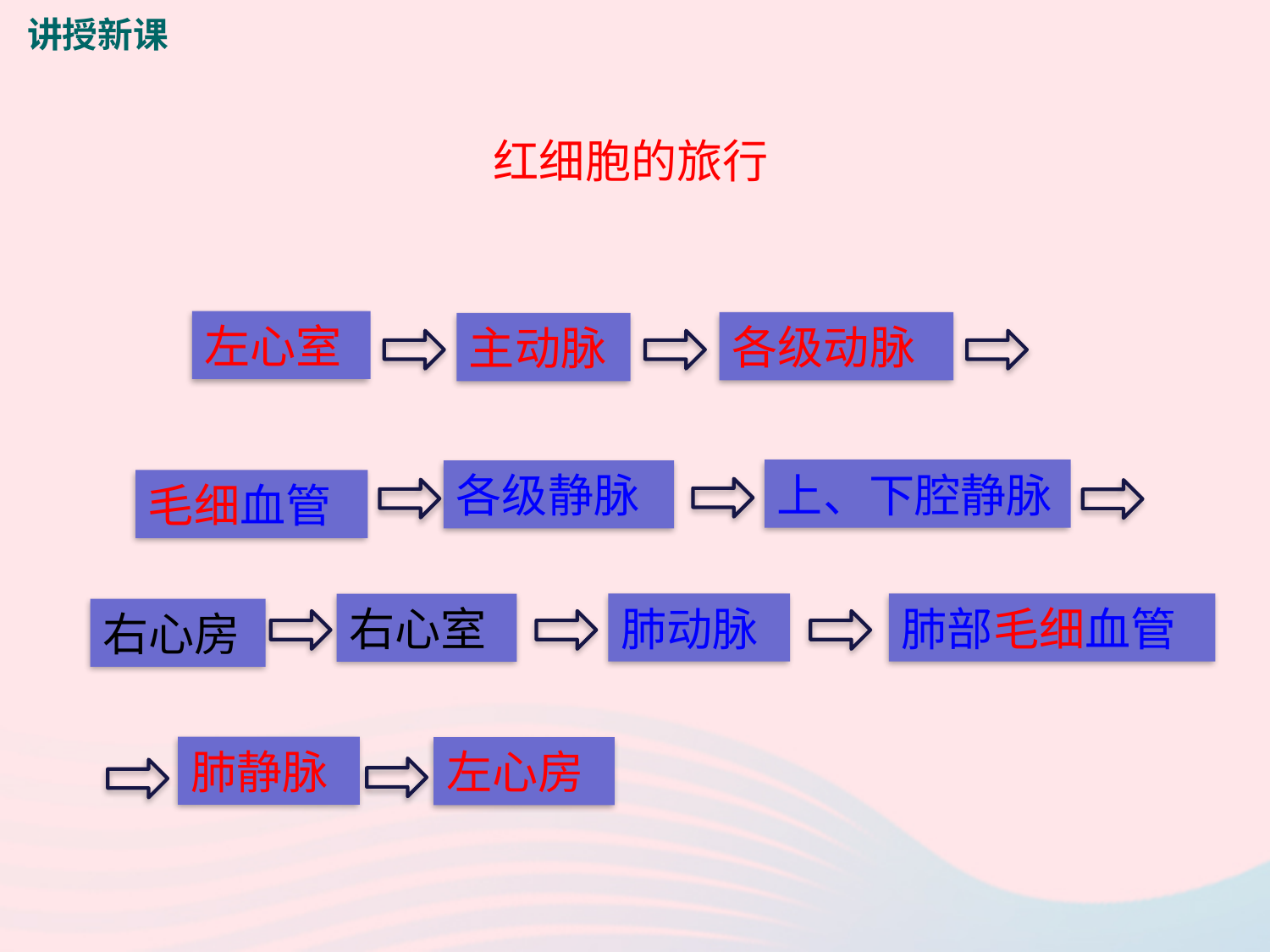

讲授新课
红细胞的旅行
左心室
各级动脉
主动脉

上、下腔静脉
各级静脉
毛细血管

肺动脉
肺部毛细血管
右心室
右心房

肺静脉
左心房